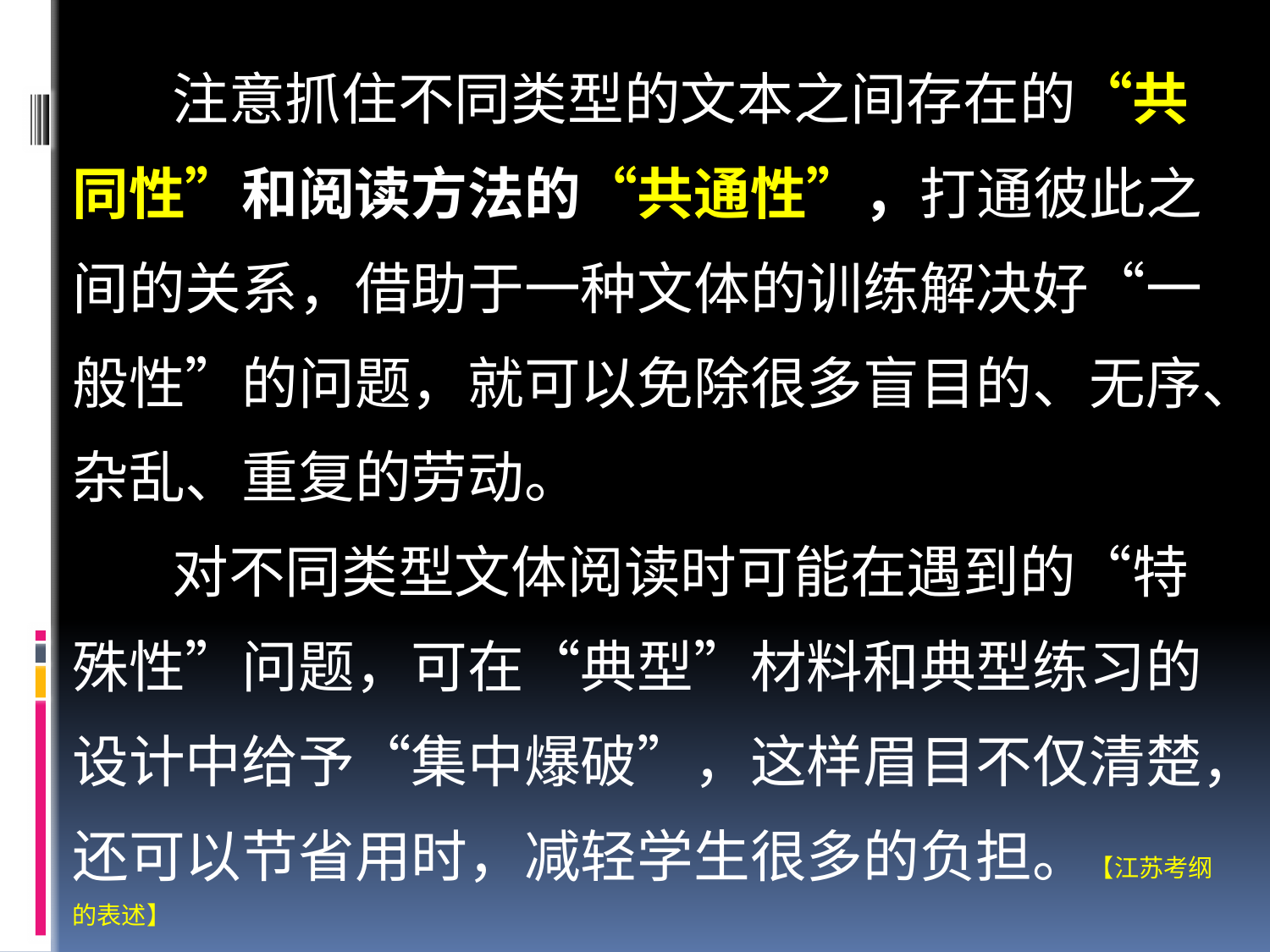

注意抓住不同类型的文本之间存在的“共同性”和阅读方法的“共通性”，打通彼此之间的关系，借助于一种文体的训练解决好“一般性”的问题，就可以免除很多盲目的、无序、杂乱、重复的劳动。
对不同类型文体阅读时可能在遇到的“特殊性”问题，可在“典型”材料和典型练习的设计中给予“集中爆破”，这样眉目不仅清楚，还可以节省用时，减轻学生很多的负担。【江苏考纲的表述】